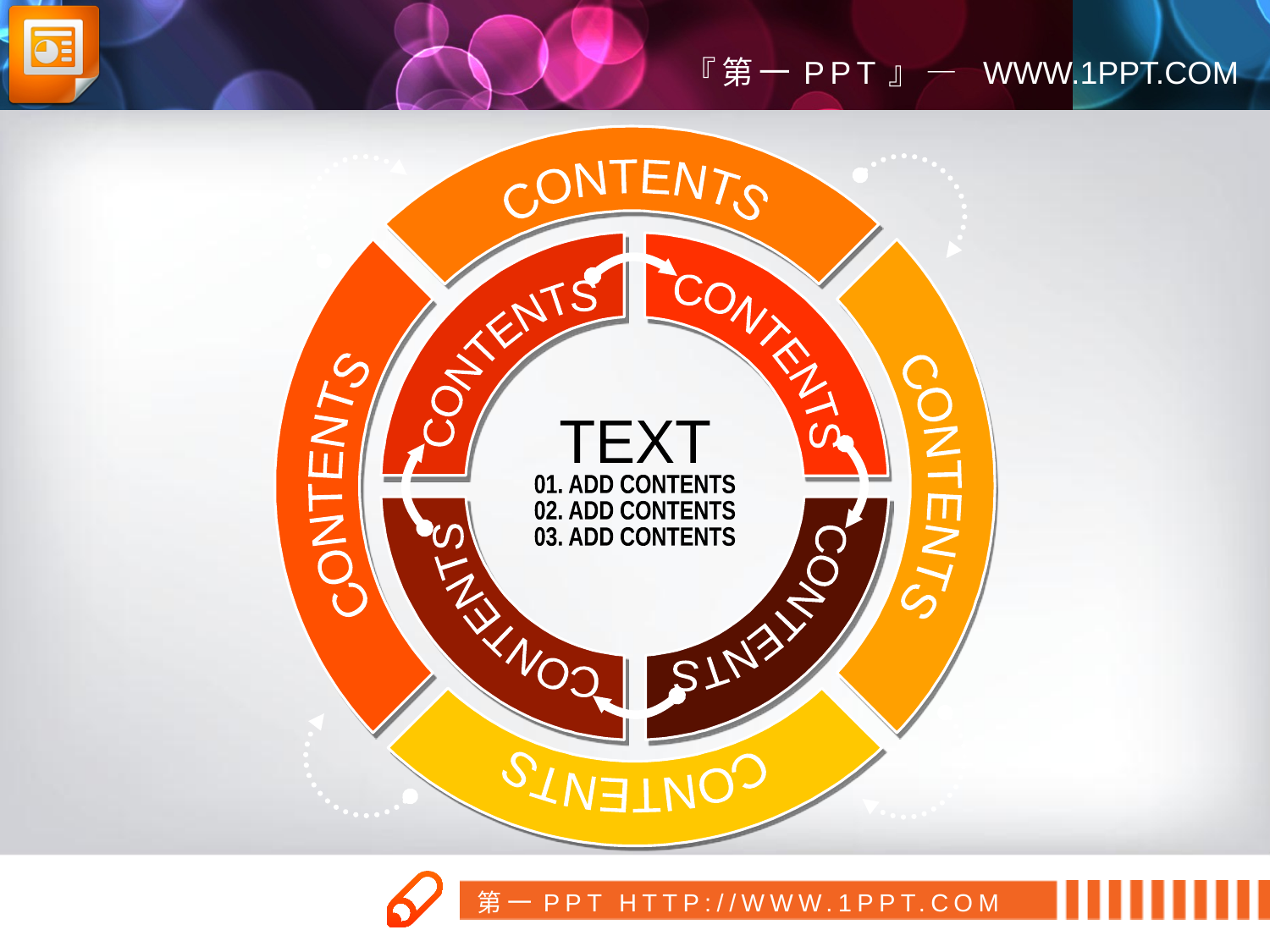

CONTENTS
CONTENTS

CONTENTS
CONTENTS
TEXT
01. ADD CONTENTS
02. ADD CONTENTS
03. ADD CONTENTS
CONTENTS
CONTENTS

CONTENTS
CONTENTS

第一PPT模板网
www.1ppt.com